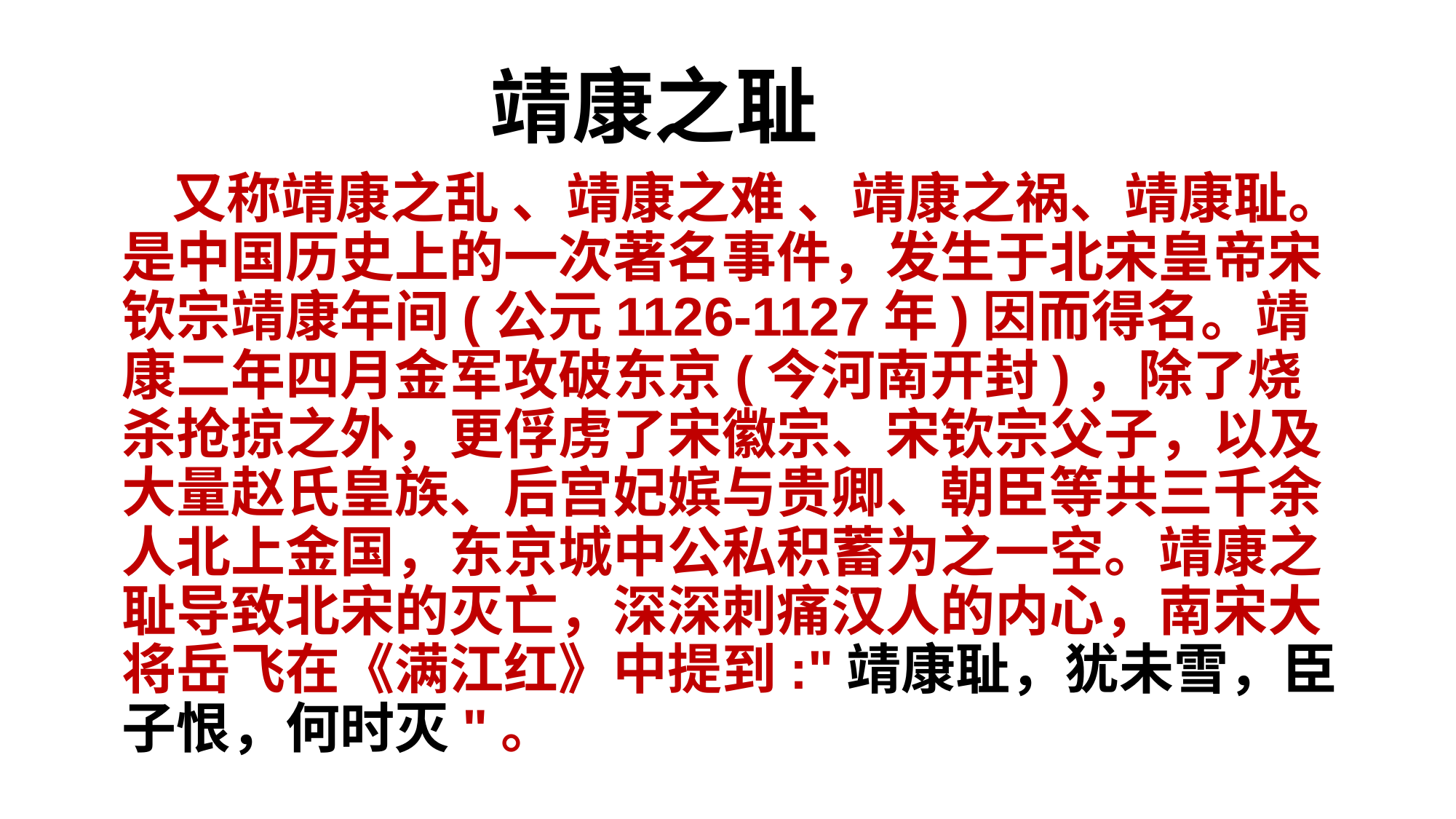

# 靖康之耻
   又称靖康之乱 、靖康之难 、靖康之祸、靖康耻。是中国历史上的一次著名事件，发生于北宋皇帝宋钦宗靖康年间(公元1126-1127年)因而得名。靖康二年四月金军攻破东京(今河南开封)，除了烧杀抢掠之外，更俘虏了宋徽宗、宋钦宗父子，以及大量赵氏皇族、后宫妃嫔与贵卿、朝臣等共三千余人北上金国，东京城中公私积蓄为之一空。靖康之耻导致北宋的灭亡，深深刺痛汉人的内心，南宋大将岳飞在《满江红》中提到:"靖康耻，犹未雪，臣子恨，何时灭"。